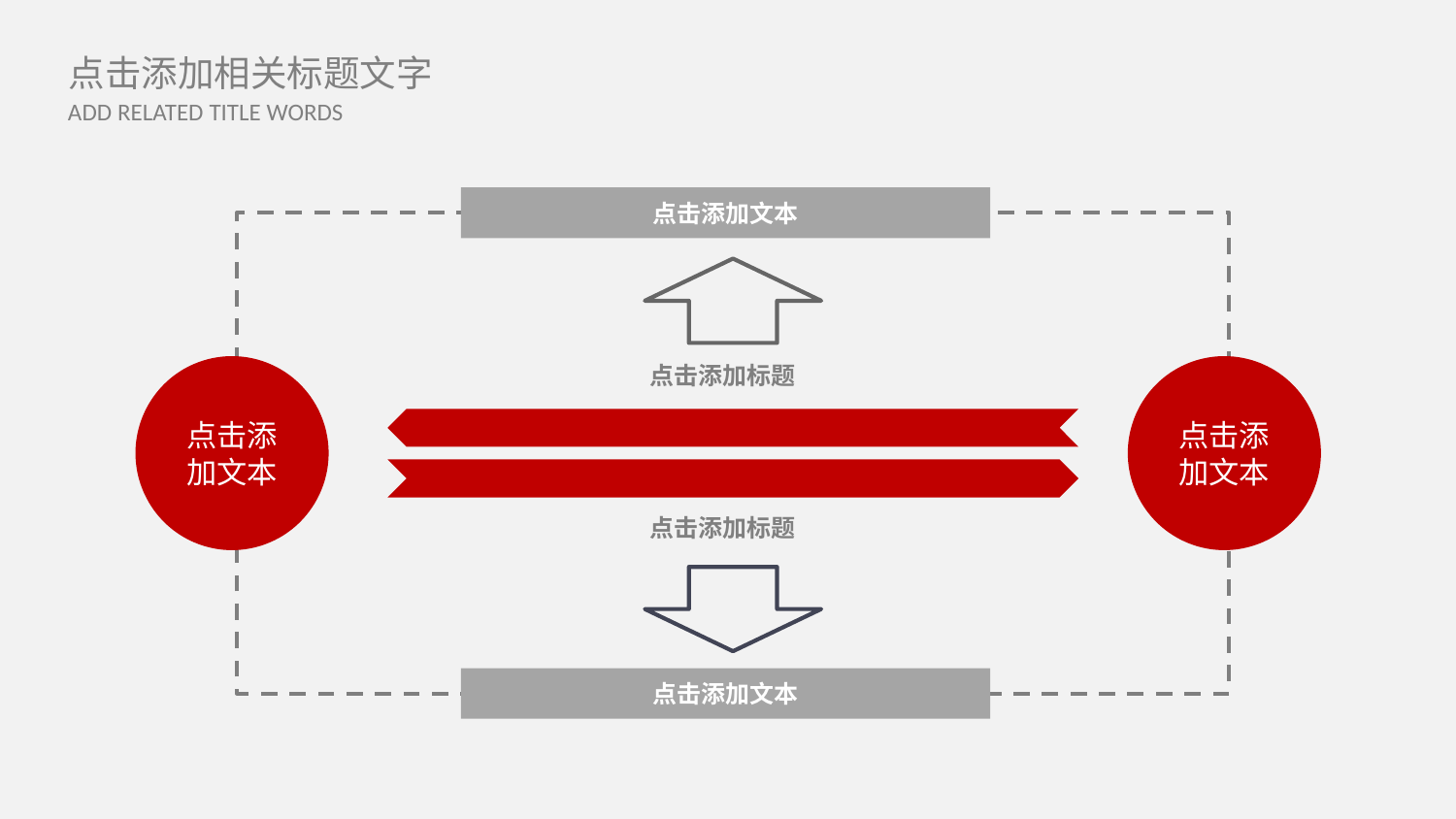

点击添加相关标题文字
ADD RELATED TITLE WORDS
点击添加文本

点击添加标题
点击添加文本
点击添加文本

点击添加标题

点击添加文本